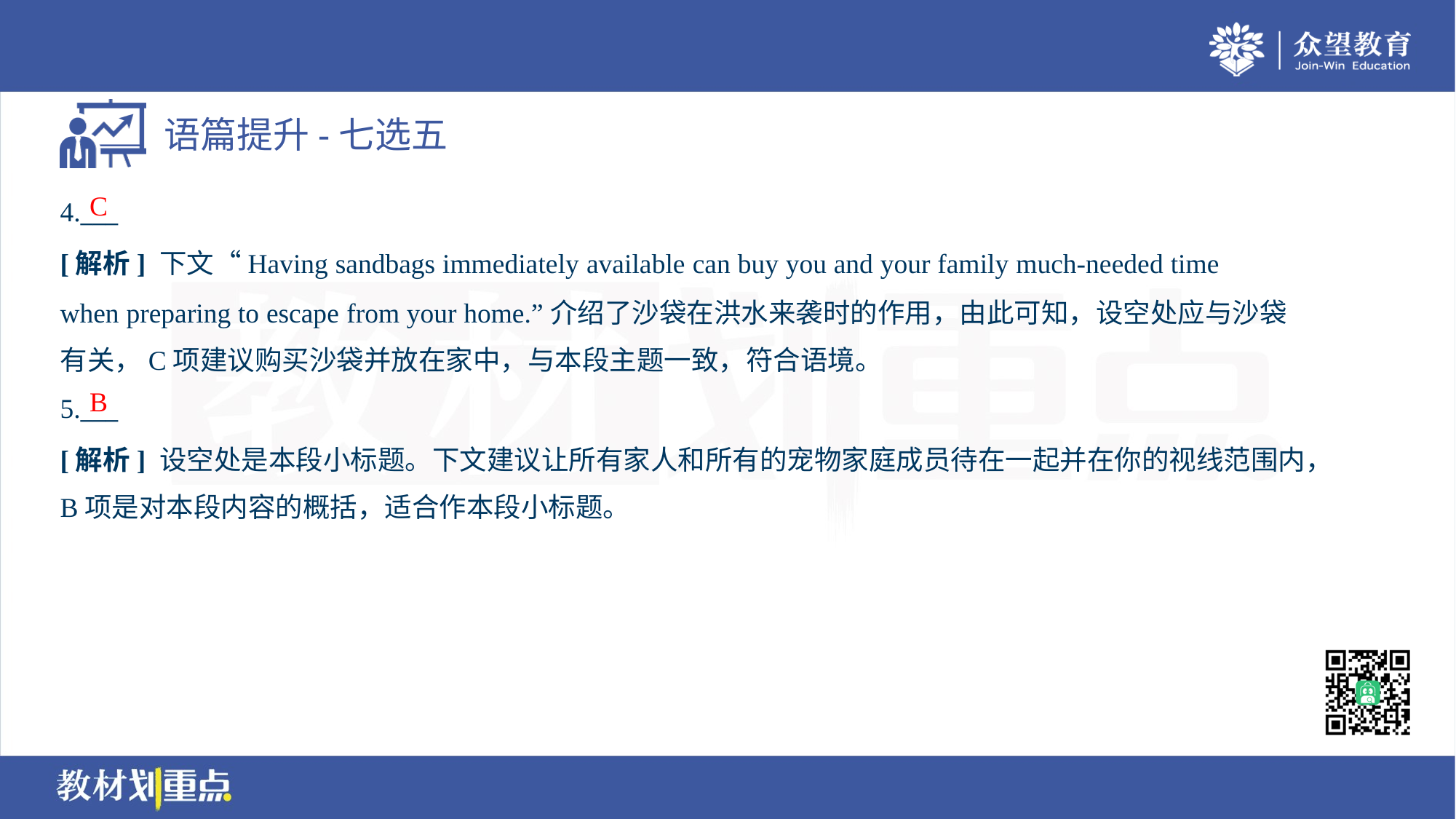

C
4.___
[解析] 下文“Having sandbags immediately available can buy you and your family much-needed time
when preparing to escape from your home.”介绍了沙袋在洪水来袭时的作用，由此可知，设空处应与沙袋
有关，C项建议购买沙袋并放在家中，与本段主题一致，符合语境。
B
5.___
[解析] 设空处是本段小标题。下文建议让所有家人和所有的宠物家庭成员待在一起并在你的视线范围内，
B项是对本段内容的概括，适合作本段小标题。